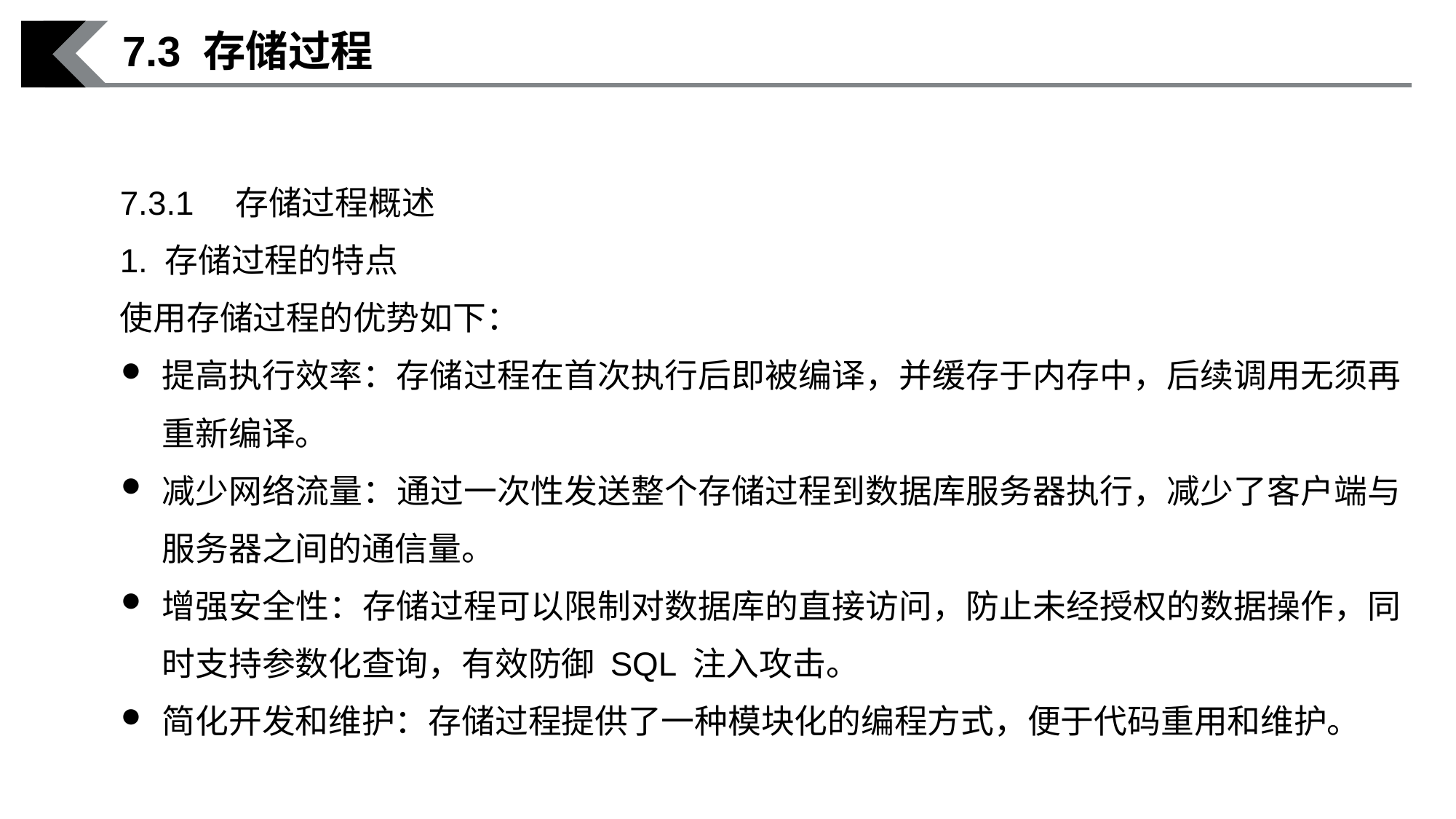

7.3 存储过程
7.3.1　存储过程概述
1. 存储过程的特点
使用存储过程的优势如下：
提高执行效率：存储过程在首次执行后即被编译，并缓存于内存中，后续调用无须再重新编译。
减少网络流量：通过一次性发送整个存储过程到数据库服务器执行，减少了客户端与服务器之间的通信量。
增强安全性：存储过程可以限制对数据库的直接访问，防止未经授权的数据操作，同时支持参数化查询，有效防御 SQL 注入攻击。
简化开发和维护：存储过程提供了一种模块化的编程方式，便于代码重用和维护。